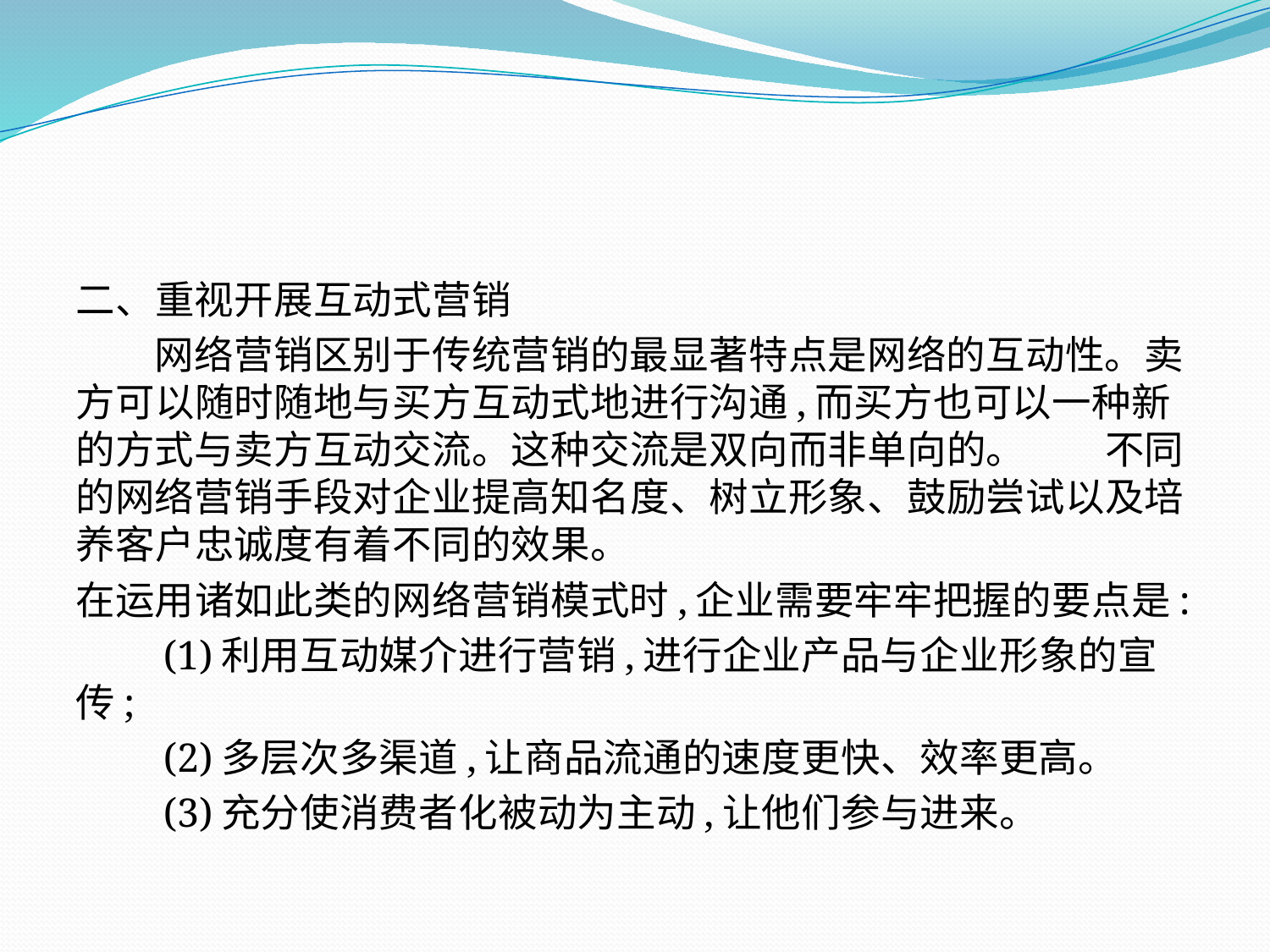

二、重视开展互动式营销
　　网络营销区别于传统营销的最显著特点是网络的互动性。卖方可以随时随地与买方互动式地进行沟通,而买方也可以一种新的方式与卖方互动交流。这种交流是双向而非单向的。　　不同的网络营销手段对企业提高知名度、树立形象、鼓励尝试以及培养客户忠诚度有着不同的效果。
在运用诸如此类的网络营销模式时,企业需要牢牢把握的要点是:
　　(1)利用互动媒介进行营销,进行企业产品与企业形象的宣传;
　　(2)多层次多渠道,让商品流通的速度更快、效率更高。
　　(3)充分使消费者化被动为主动,让他们参与进来。